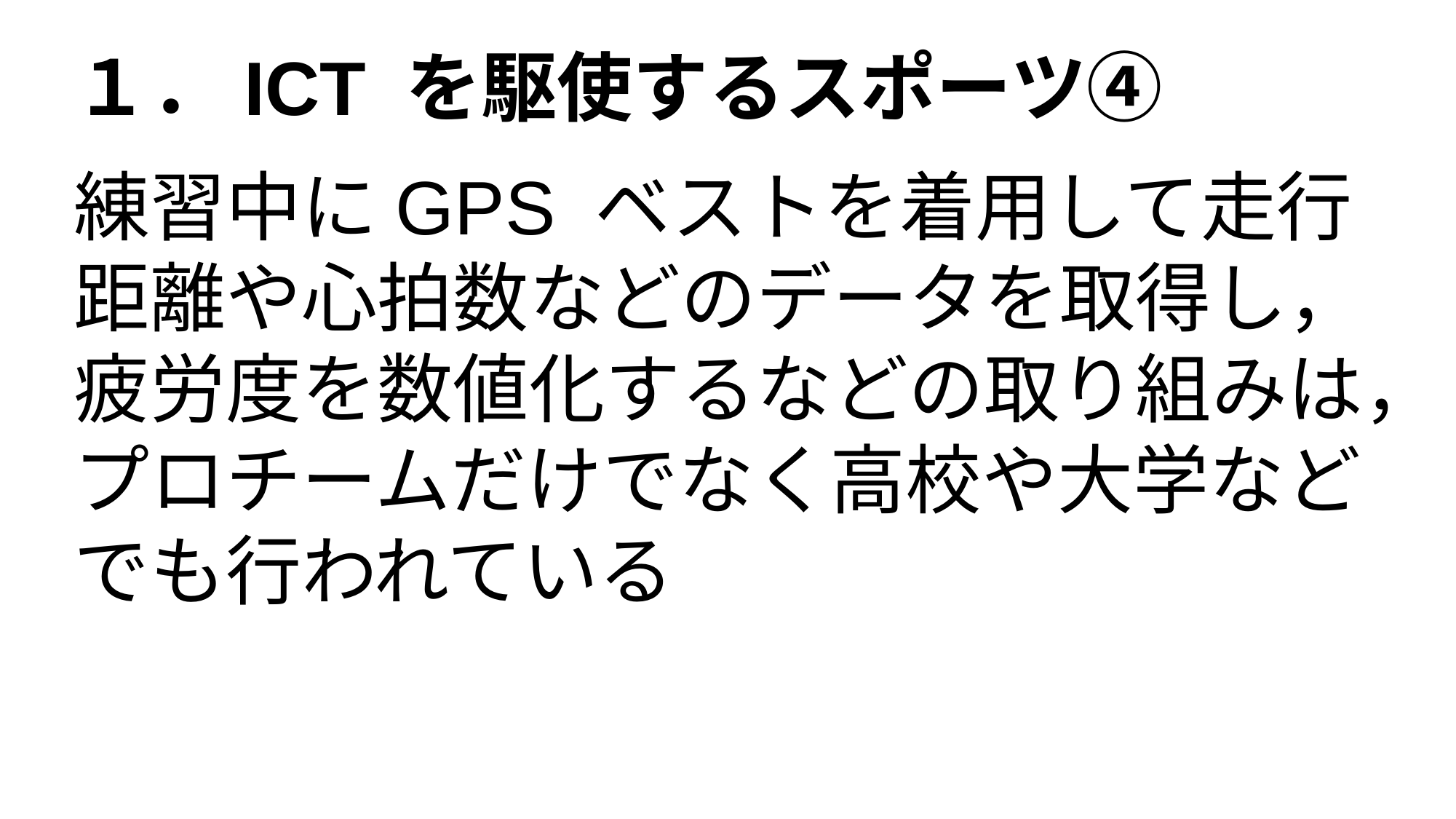

１．ICT を駆使するスポーツ④
練習中にGPS ベストを着用して走行距離や心拍数などのデータを取得し，疲労度を数値化するなどの取り組みは，プロチームだけでなく高校や大学などでも行われている